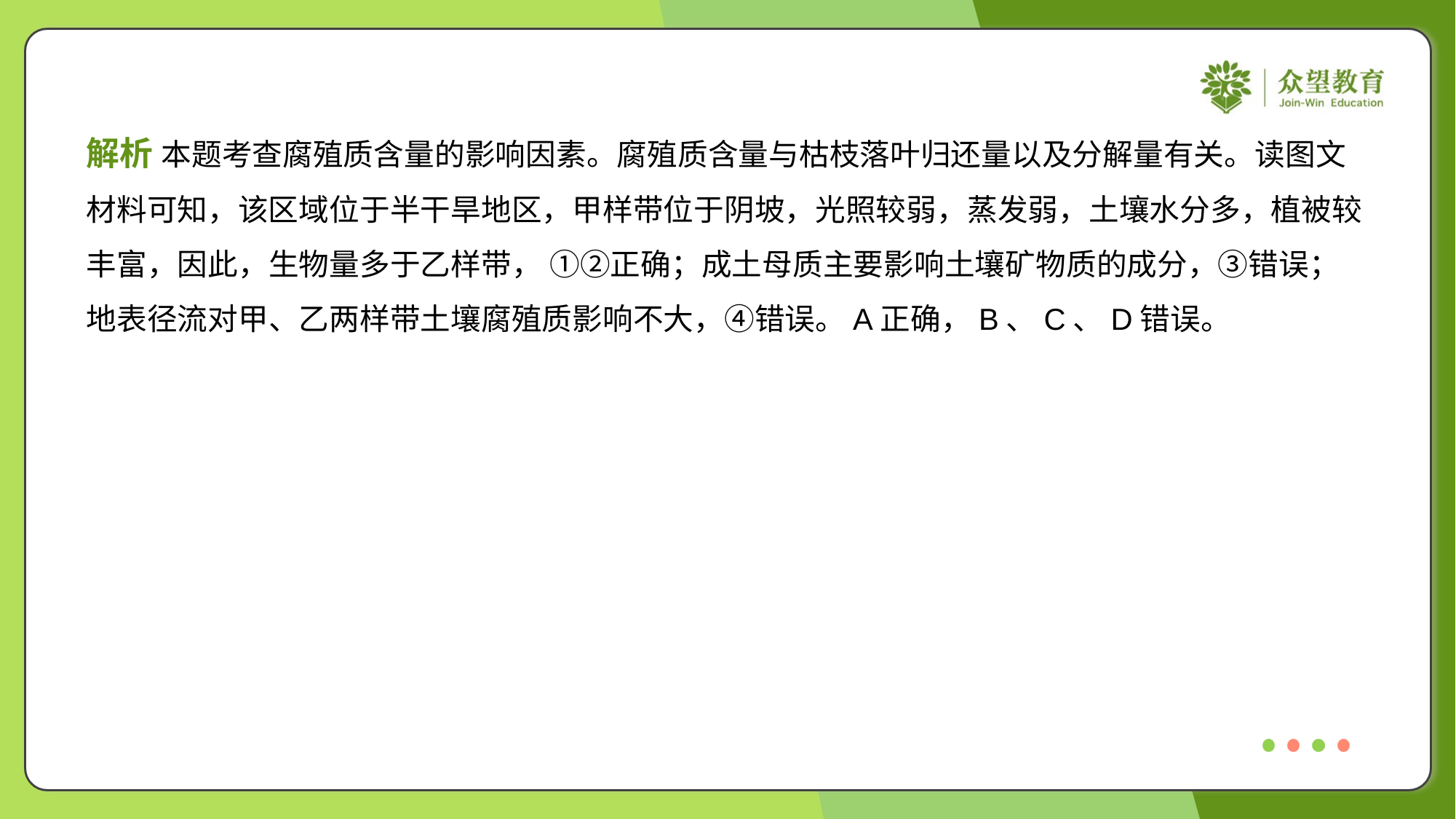

解析 本题考查腐殖质含量的影响因素。腐殖质含量与枯枝落叶归还量以及分解量有关。读图文
材料可知，该区域位于半干旱地区，甲样带位于阴坡，光照较弱，蒸发弱，土壤水分多，植被较
丰富，因此，生物量多于乙样带， ①②正确；成土母质主要影响土壤矿物质的成分，③错误；
地表径流对甲、乙两样带土壤腐殖质影响不大，④错误。A正确，B、C、D错误。